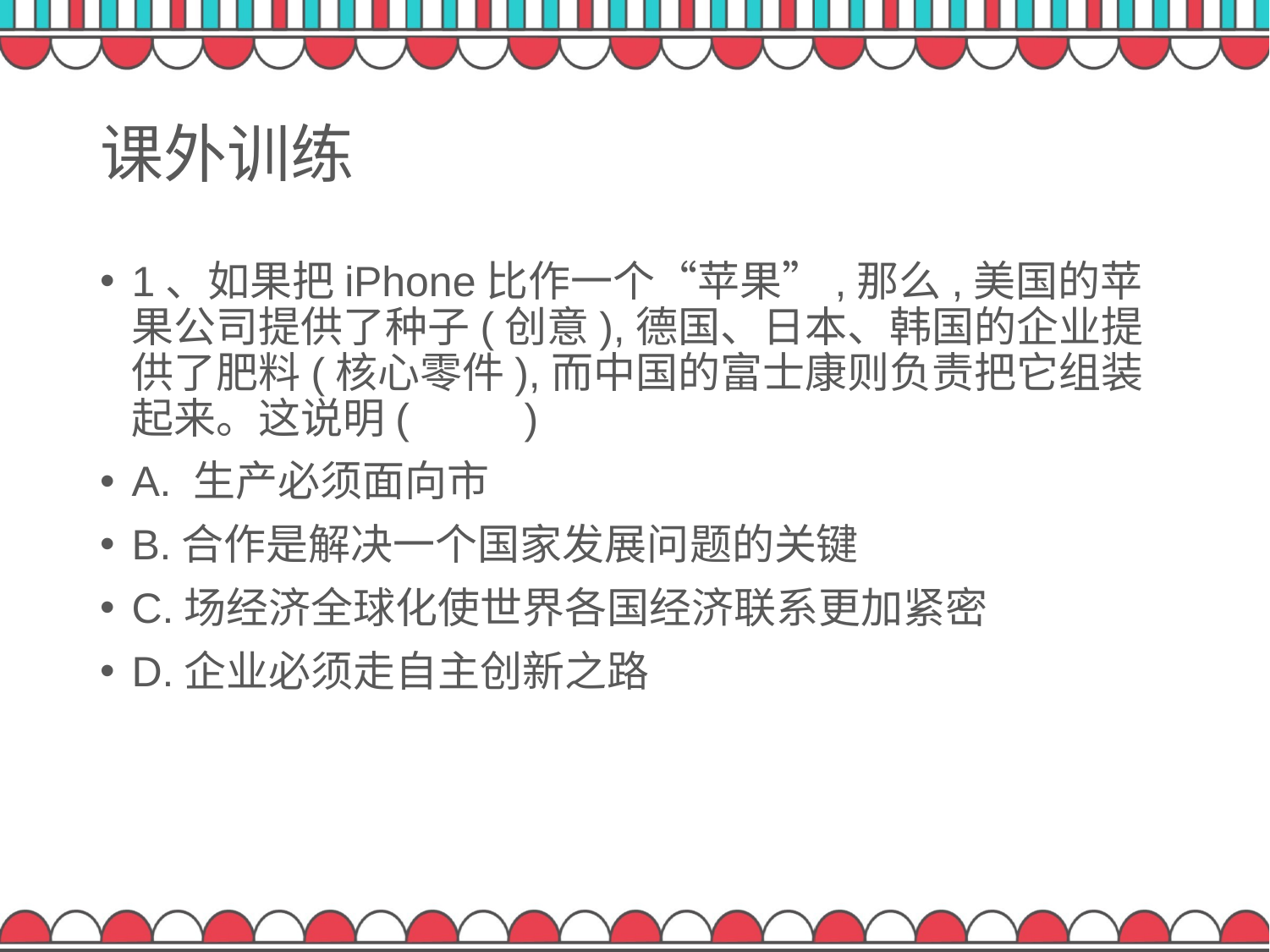

# 课外训练
1、如果把iPhone比作一个“苹果”,那么,美国的苹果公司提供了种子(创意),德国、日本、韩国的企业提供了肥料(核心零件),而中国的富士康则负责把它组装起来。这说明(　 　)
A. 生产必须面向市
B.合作是解决一个国家发展问题的关键
C.场经济全球化使世界各国经济联系更加紧密
D.企业必须走自主创新之路